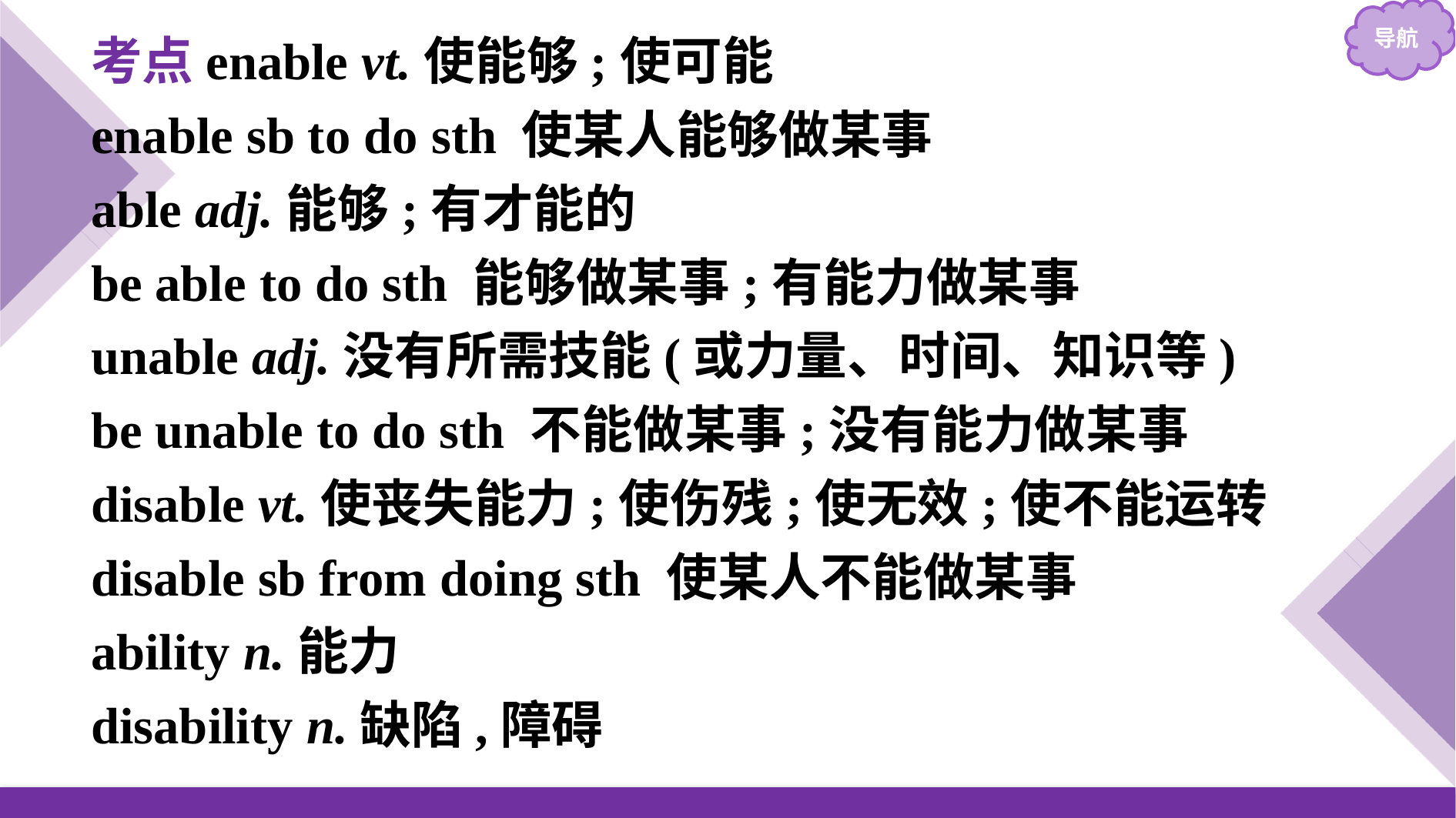

考点enable vt.使能够;使可能
enable sb to do sth 使某人能够做某事
able adj.能够;有才能的
be able to do sth 能够做某事;有能力做某事
unable adj.没有所需技能(或力量、时间、知识等)
be unable to do sth 不能做某事;没有能力做某事
disable vt.使丧失能力;使伤残;使无效;使不能运转
disable sb from doing sth 使某人不能做某事
ability n.能力
disability n.缺陷,障碍